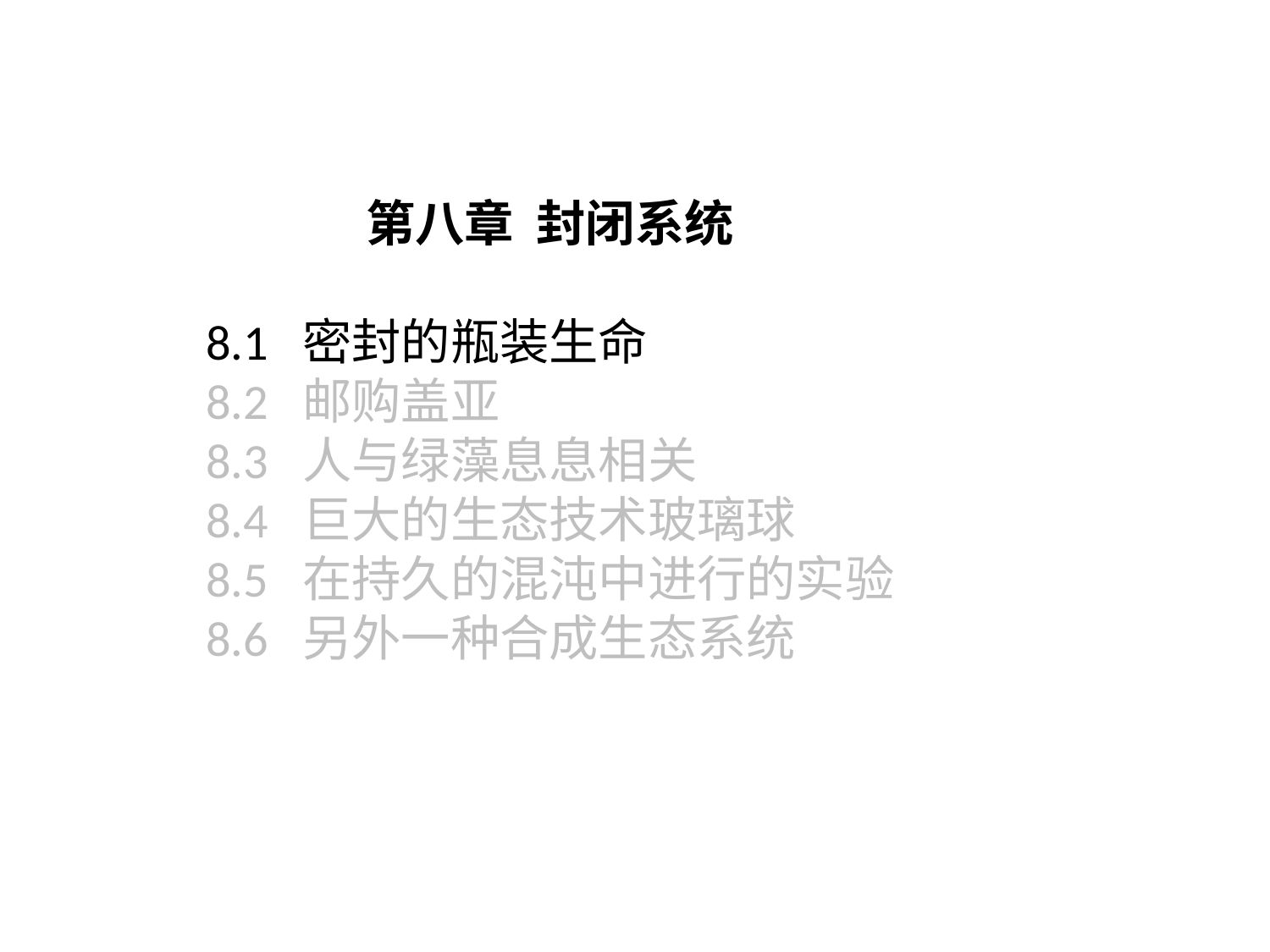

第八章  封闭系统

8.1  密封的瓶装生命
8.2  邮购盖亚
8.3  人与绿藻息息相关
8.4  巨大的生态技术玻璃球
8.5  在持久的混沌中进行的实验
8.6  另外一种合成生态系统